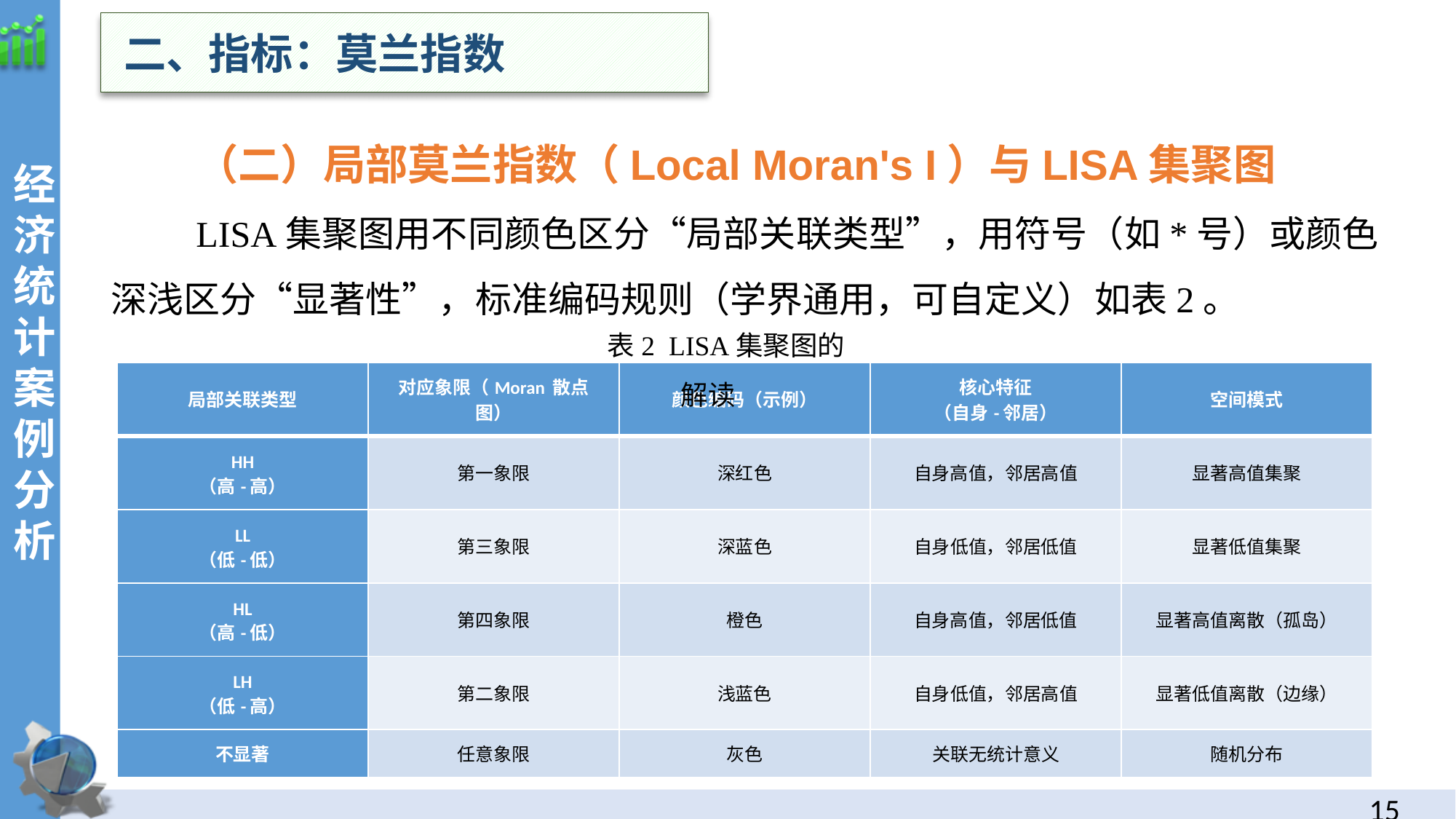

二、指标：莫兰指数
（二）局部莫兰指数（Local Moran's I）与LISA集聚图
LISA集聚图用不同颜色区分“局部关联类型”，用符号（如*号）或颜色深浅区分“显著性”，标准编码规则（学界通用，可自定义）如表2。

经
济统计案例分析

表2  LISA集聚图的解读
| 局部关联类型 | 对应象限（Moran 散点图） | 颜色编码（示例） | 核心特征 （自身-邻居） | 空间模式 |
| --- | --- | --- | --- | --- |
| HH （高-高） | 第一象限 | 深红色 | 自身高值，邻居高值 | 显著高值集聚 |
| LL （低-低） | 第三象限 | 深蓝色 | 自身低值，邻居低值 | 显著低值集聚 |
| HL （高-低） | 第四象限 | 橙色 | 自身高值，邻居低值 | 显著高值离散（孤岛） |
| LH （低-高） | 第二象限 | 浅蓝色 | 自身低值，邻居高值 | 显著低值离散（边缘） |
| 不显著 | 任意象限 | 灰色 | 关联无统计意义 | 随机分布 |

15